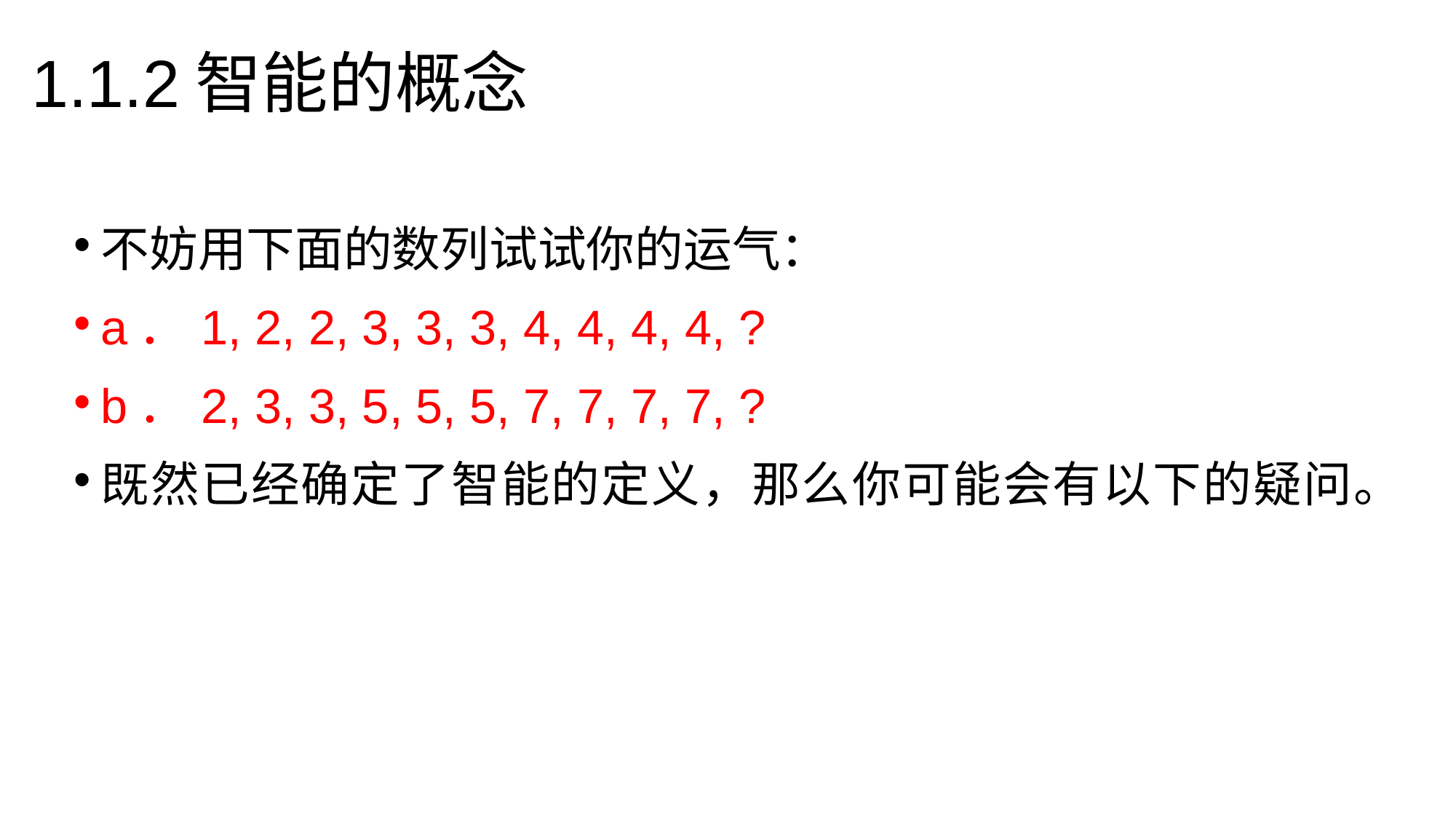

1.1.2智能的概念
不妨用下面的数列试试你的运气：
a．1, 2, 2, 3, 3, 3, 4, 4, 4, 4, ?
b．2, 3, 3, 5, 5, 5, 7, 7, 7, 7, ?
既然已经确定了智能的定义，那么你可能会有以下的疑问。